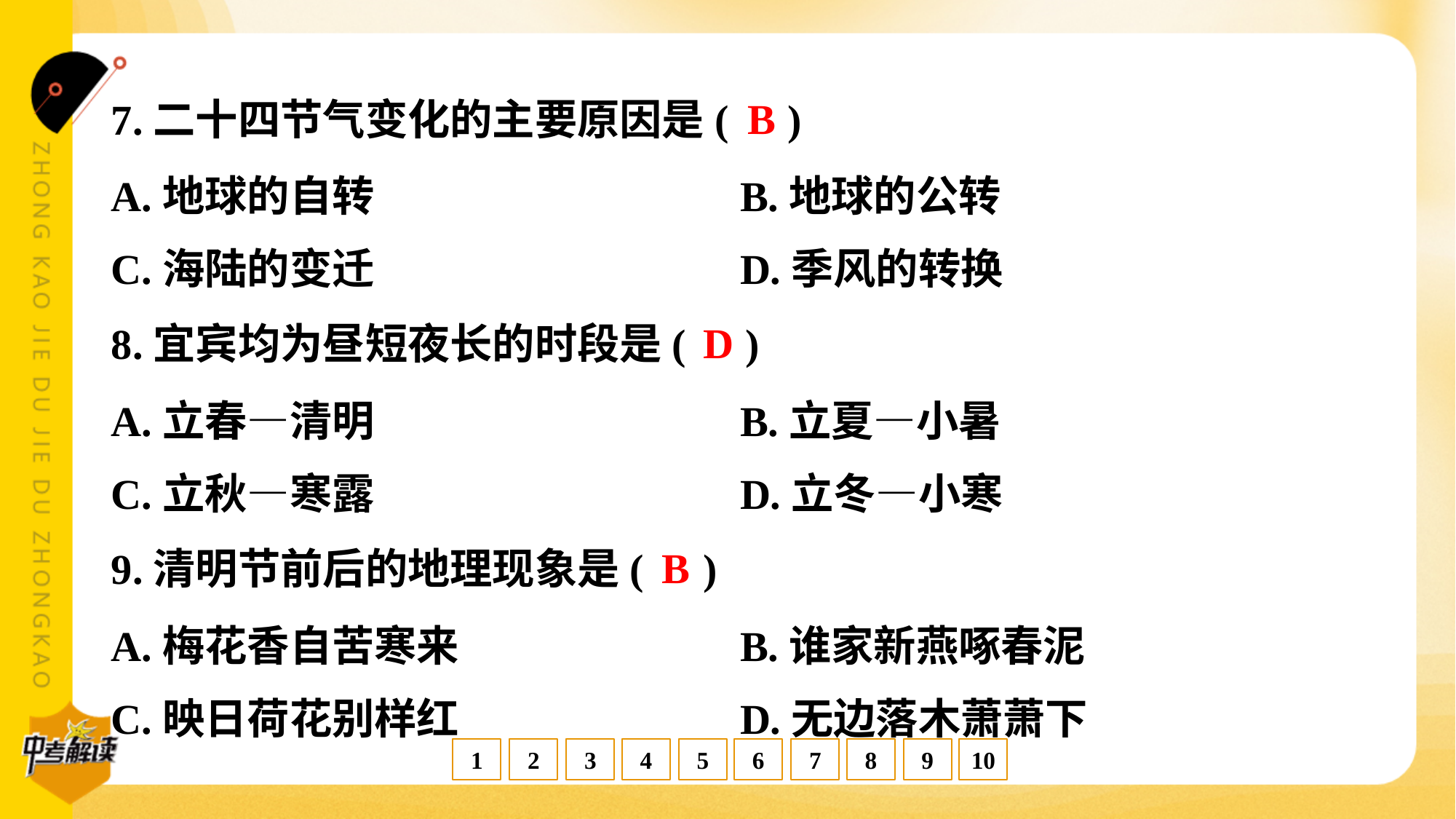

B
7.二十四节气变化的主要原因是(     )
A.地球的自转	B.地球的公转
C.海陆的变迁	D.季风的转换
D
8.宜宾均为昼短夜长的时段是(     )
A.立春—清明	B.立夏—小暑
C.立秋—寒露	D.立冬—小寒
B
9.清明节前后的地理现象是(     )
A.梅花香自苦寒来	B.谁家新燕啄春泥
C.映日荷花别样红	D.无边落木萧萧下